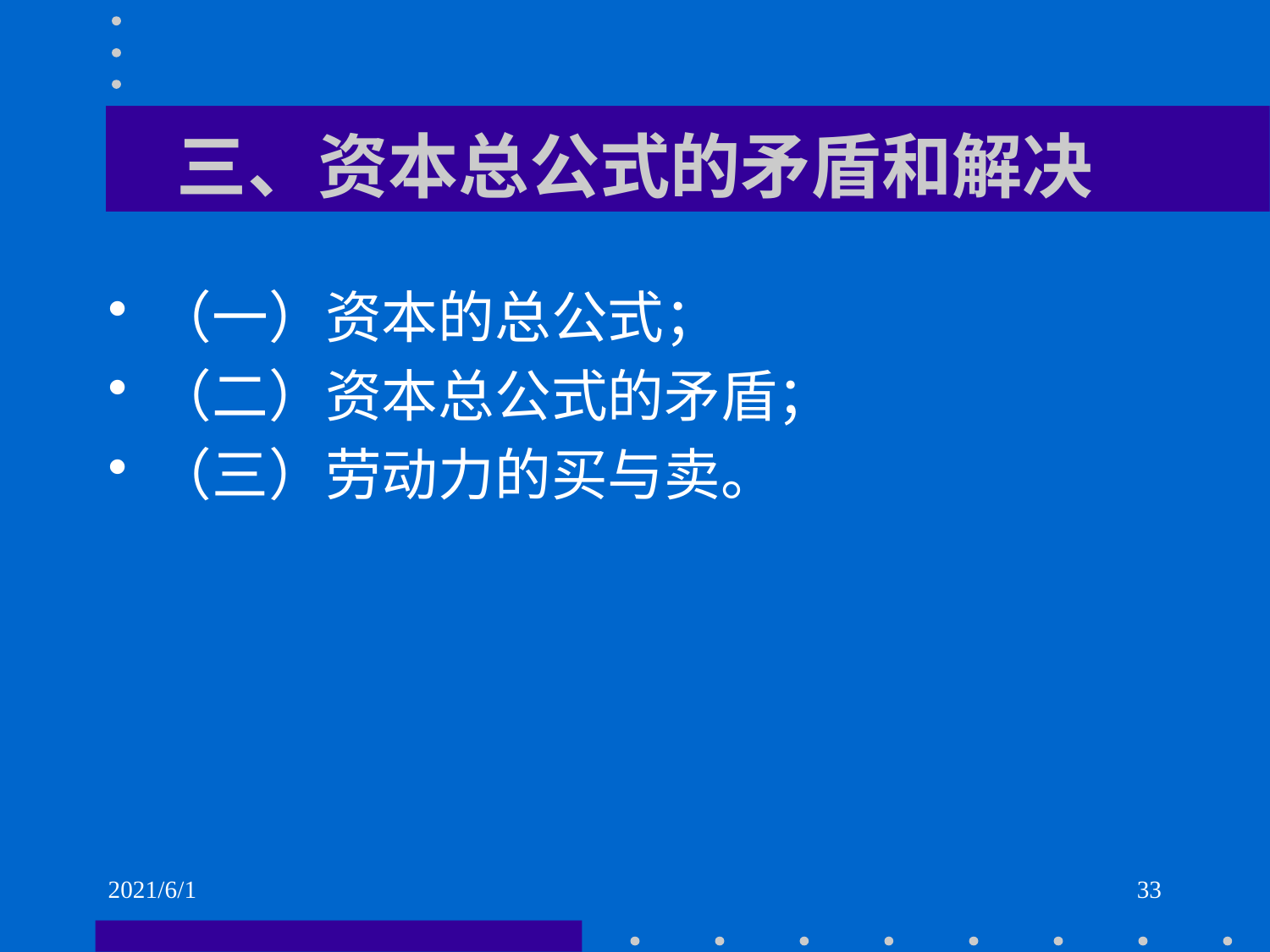

# 三、资本总公式的矛盾和解决
（一）资本的总公式；
（二）资本总公式的矛盾；
（三）劳动力的买与卖。

2021/6/1
33